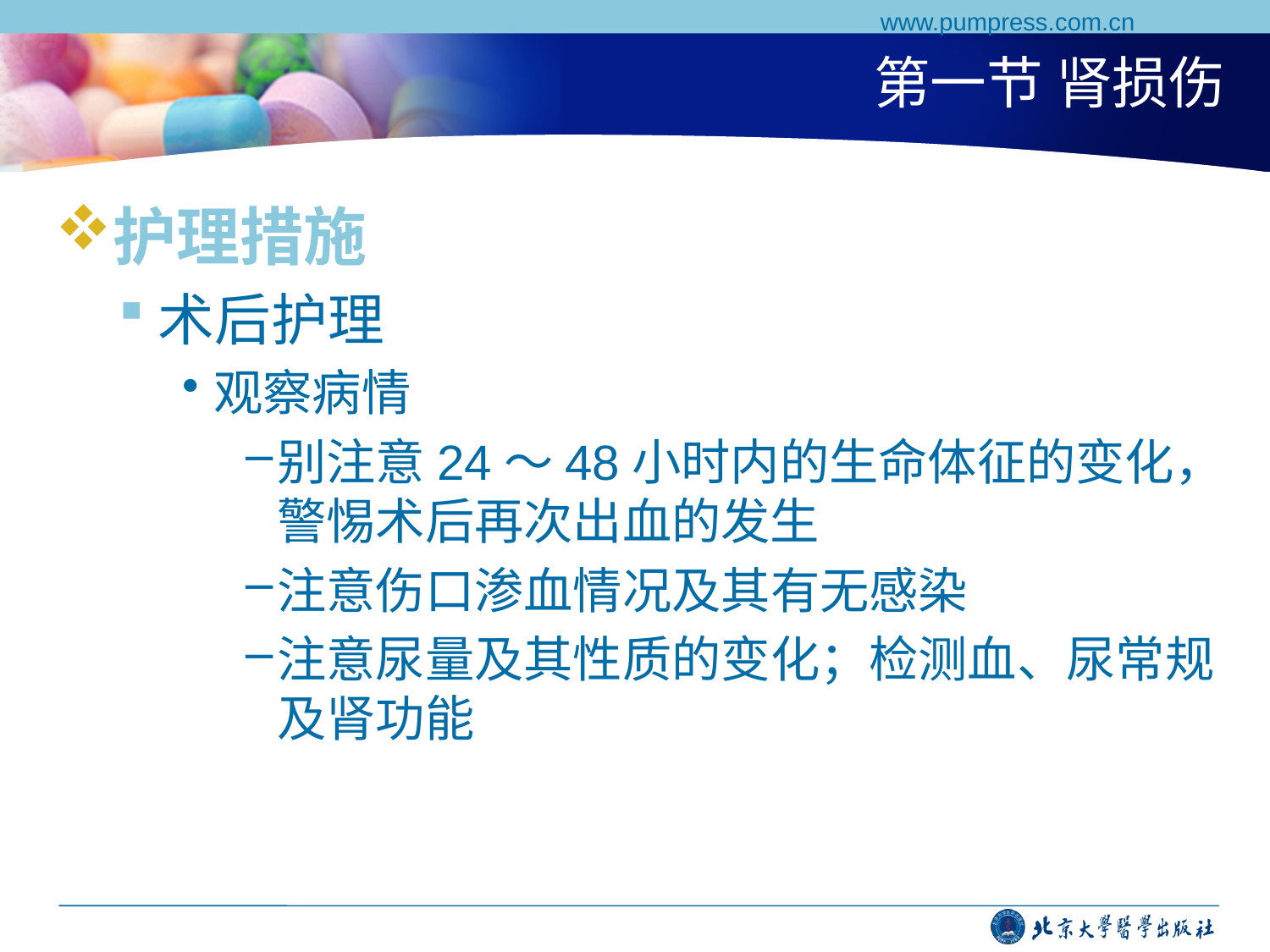

www.pumpress.com.cn
# 第一节 肾损伤
护理措施
术后护理
观察病情
别注意24～48小时内的生命体征的变化，警惕术后再次出血的发生
注意伤口渗血情况及其有无感染
注意尿量及其性质的变化；检测血、尿常规及肾功能